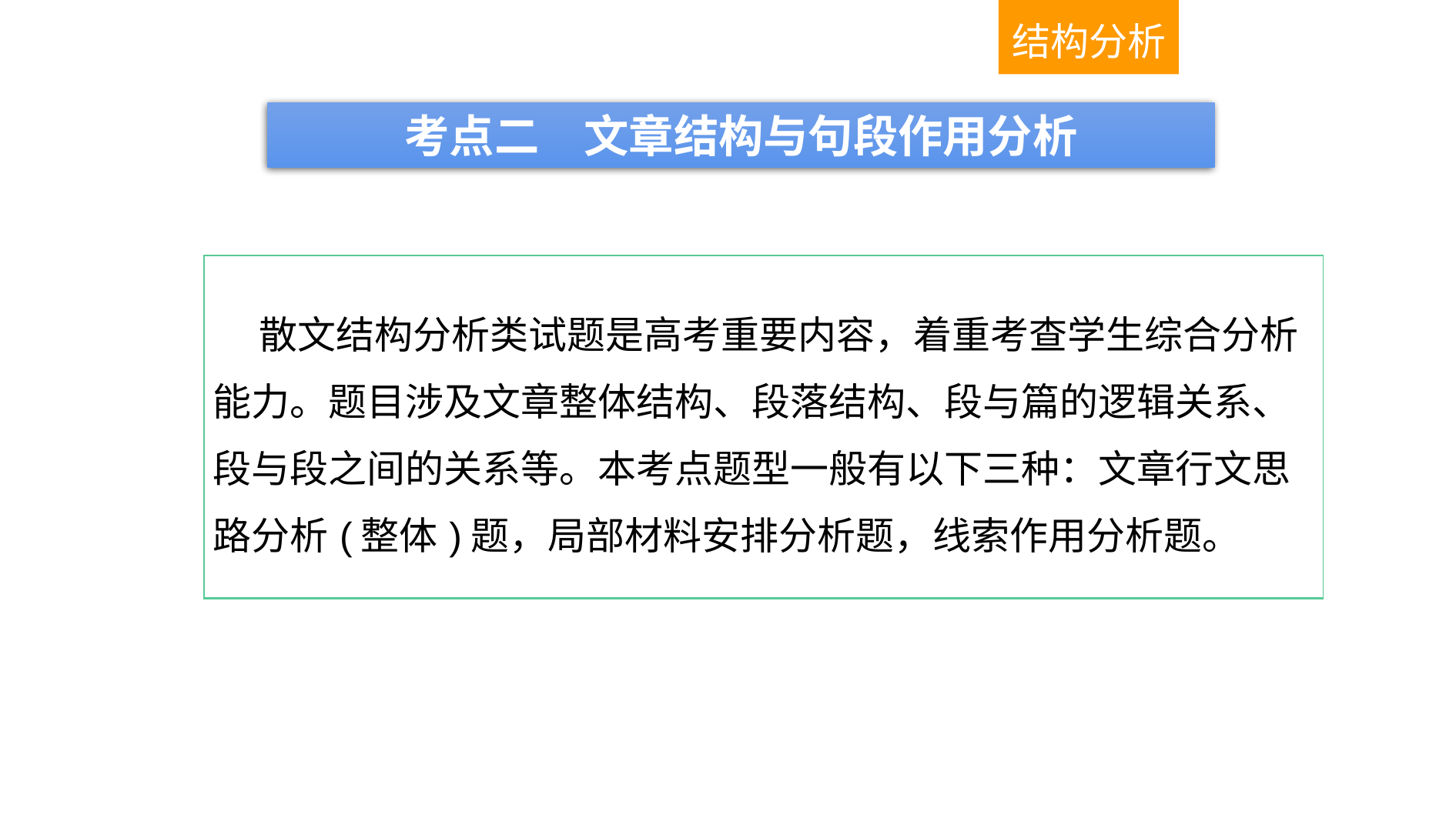

结构分析
考点二　文章结构与句段作用分析
| 散文结构分析类试题是高考重要内容，着重考查学生综合分析能力。题目涉及文章整体结构、段落结构、段与篇的逻辑关系、段与段之间的关系等。本考点题型一般有以下三种：文章行文思路分析(整体)题，局部材料安排分析题，线索作用分析题。 |
| --- |